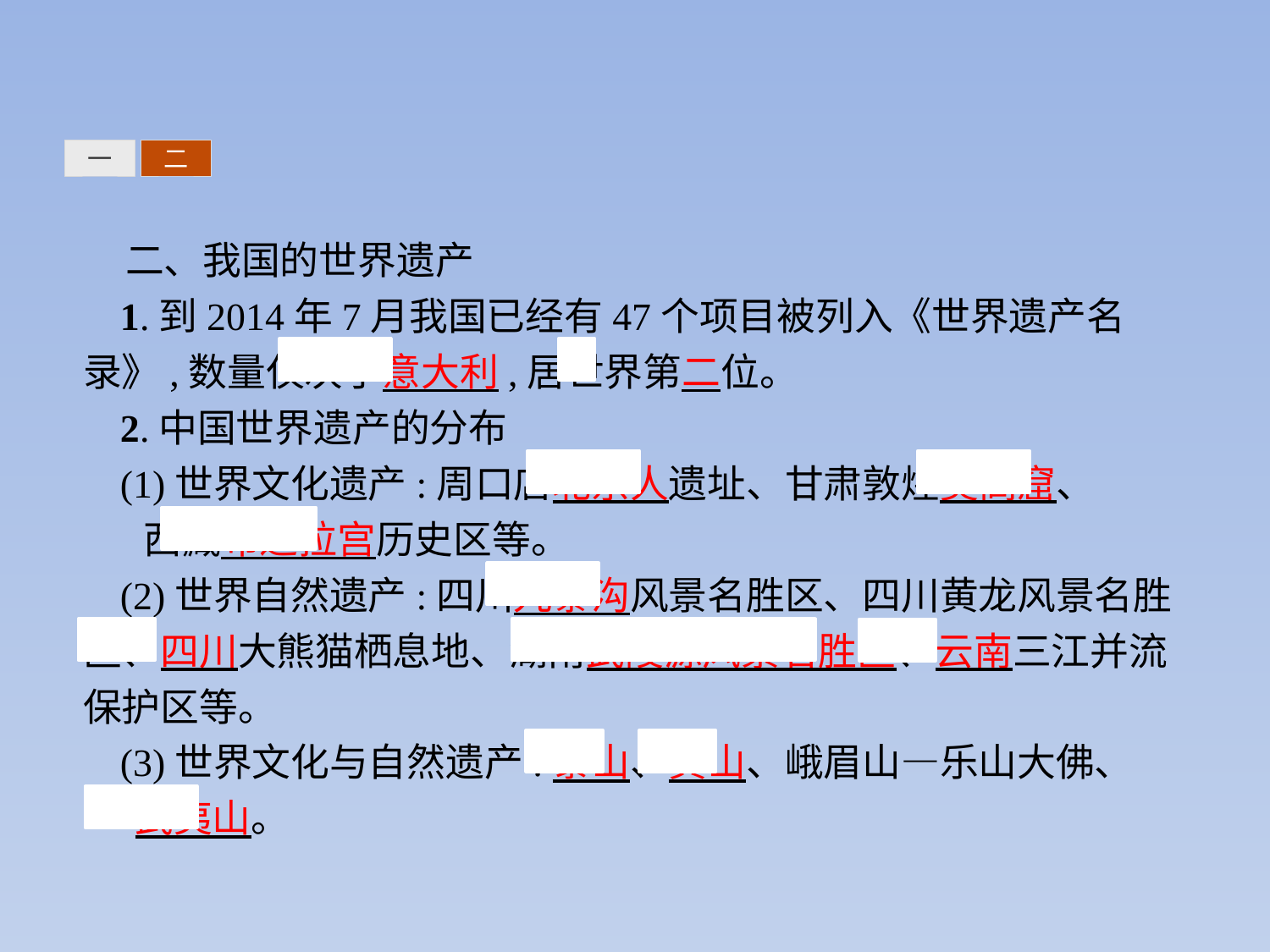

一
二
二、我国的世界遗产
1.到2014年7月我国已经有47个项目被列入《世界遗产名录》,数量仅次于意大利,居世界第二位。
2.中国世界遗产的分布
(1)世界文化遗产:周口店北京人遗址、甘肃敦煌莫高窟、                  西藏布达拉宫历史区等。
(2)世界自然遗产:四川九寨沟风景名胜区、四川黄龙风景名胜区、四川大熊猫栖息地、湖南武陵源风景名胜区、云南三江并流保护区等。
(3)世界文化与自然遗产:泰山、黄山、峨眉山—乐山大佛、             武夷山。